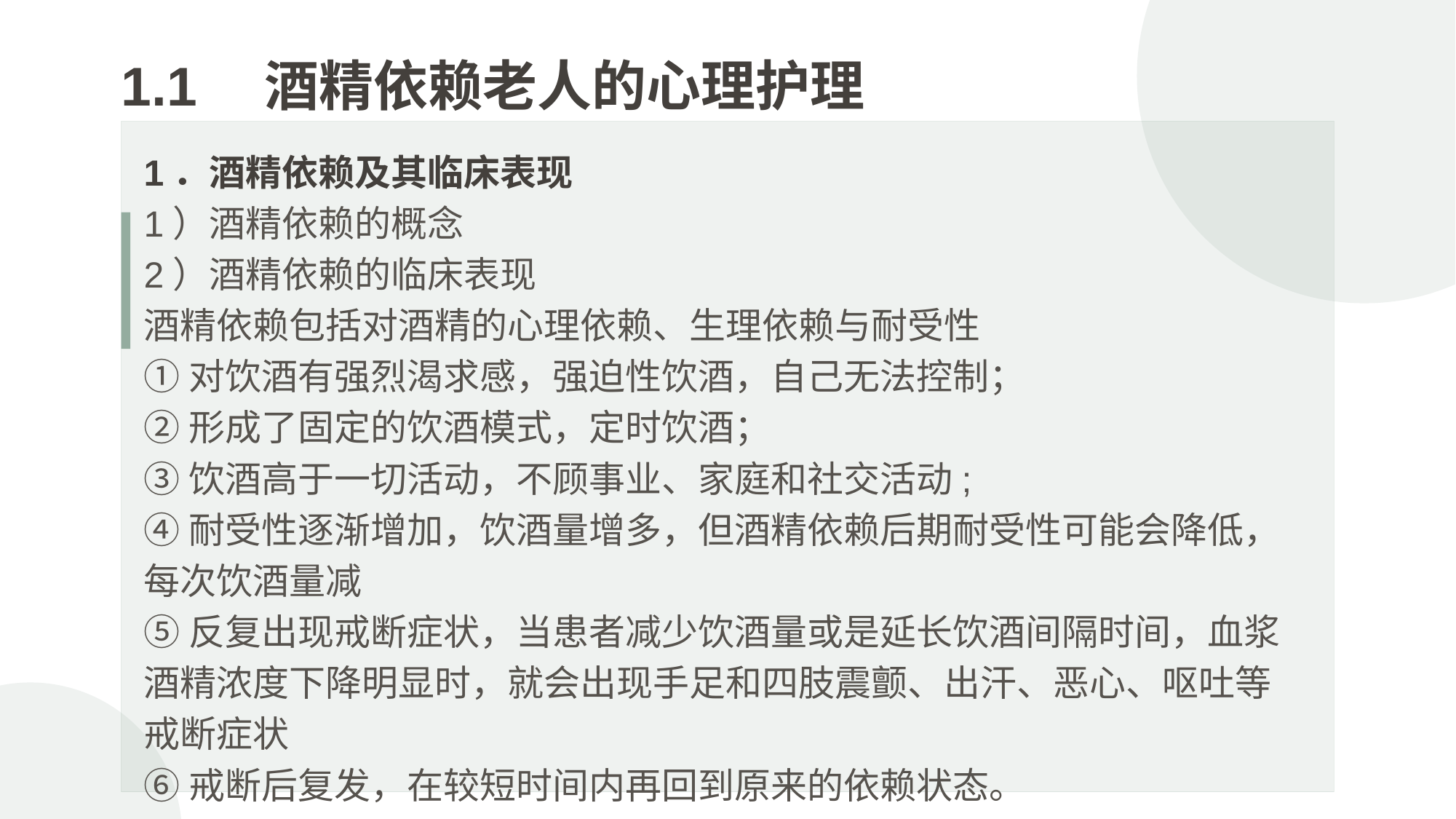

1.1　酒精依赖老人的心理护理

1．酒精依赖及其临床表现
1）酒精依赖的概念
2）酒精依赖的临床表现
酒精依赖包括对酒精的心理依赖、生理依赖与耐受性
①对饮酒有强烈渴求感，强迫性饮酒，自己无法控制；
②形成了固定的饮酒模式，定时饮酒；
③饮酒高于一切活动，不顾事业、家庭和社交活动;
④耐受性逐渐增加，饮酒量增多，但酒精依赖后期耐受性可能会降低，每次饮酒量减
⑤反复出现戒断症状，当患者减少饮酒量或是延长饮酒间隔时间，血浆酒精浓度下降明显时，就会出现手足和四肢震颤、出汗、恶心、呕吐等戒断症状
⑥戒断后复发，在较短时间内再回到原来的依赖状态。